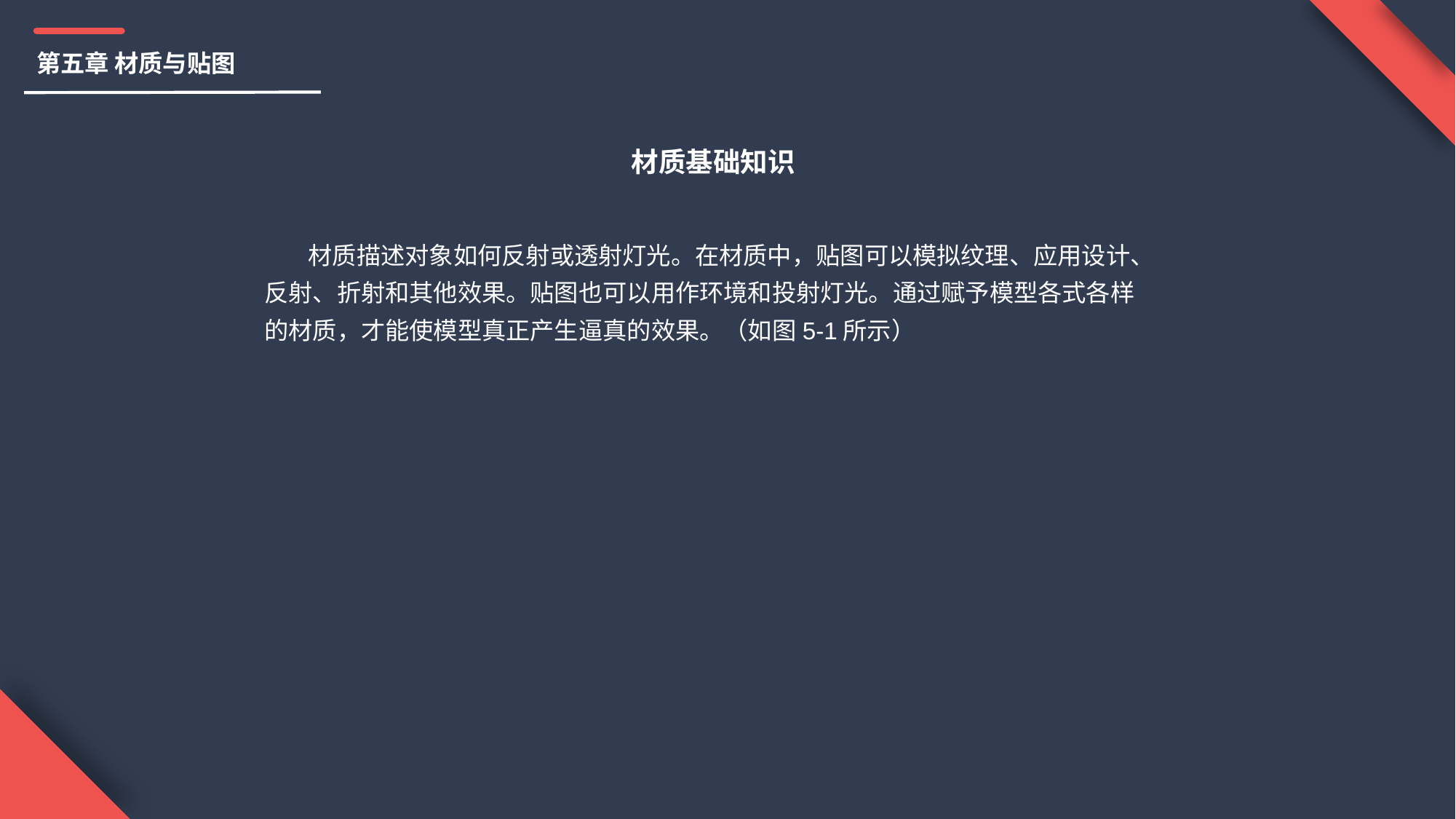

第五章 材质与贴图
材质基础知识
       材质描述对象如何反射或透射灯光。在材质中，贴图可以模拟纹理、应用设计、反射、折射和其他效果。贴图也可以用作环境和投射灯光。通过赋予模型各式各样的材质，才能使模型真正产生逼真的效果。（如图5-1所示）